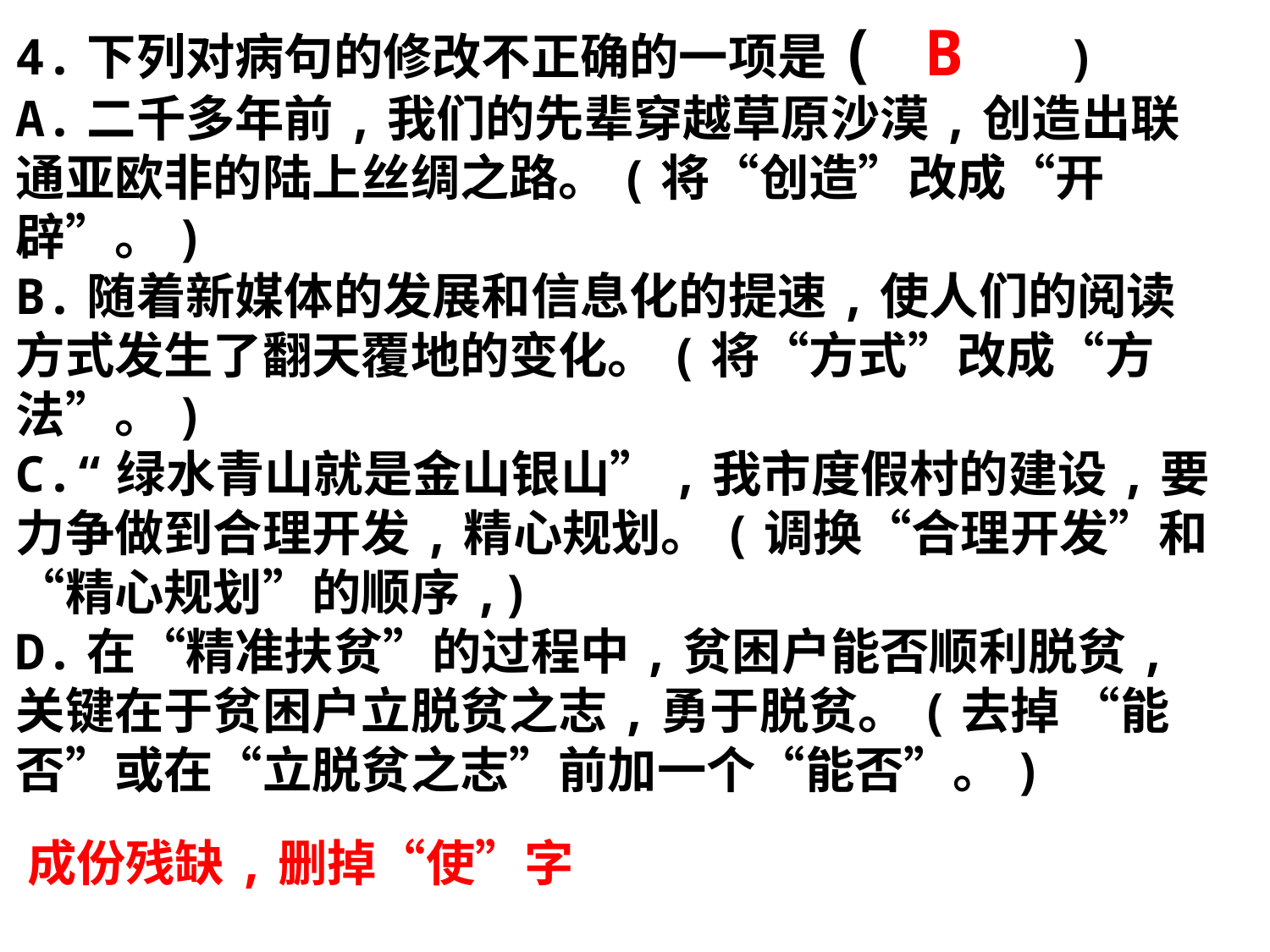

4.下列对病句的修改不正确的一项是(     )
A.二千多年前,我们的先辈穿越草原沙漠,创造出联通亚欧非的陆上丝绸之路。(将“创造”改成“开辟”。)
B.随着新媒体的发展和信息化的提速,使人们的阅读方式发生了翻天覆地的变化。(将“方式”改成“方法”。)
C.“绿水青山就是金山银山”,我市度假村的建设,要力争做到合理开发,精心规划。(调换“合理开发”和“精心规划”的顺序,)
D.在“精准扶贫”的过程中,贫困户能否顺利脱贫,关键在于贫困户立脱贫之志,勇于脱贫。(去掉 “能否”或在“立脱贫之志”前加一个“能否”。)
B
成份残缺,删掉“使”字